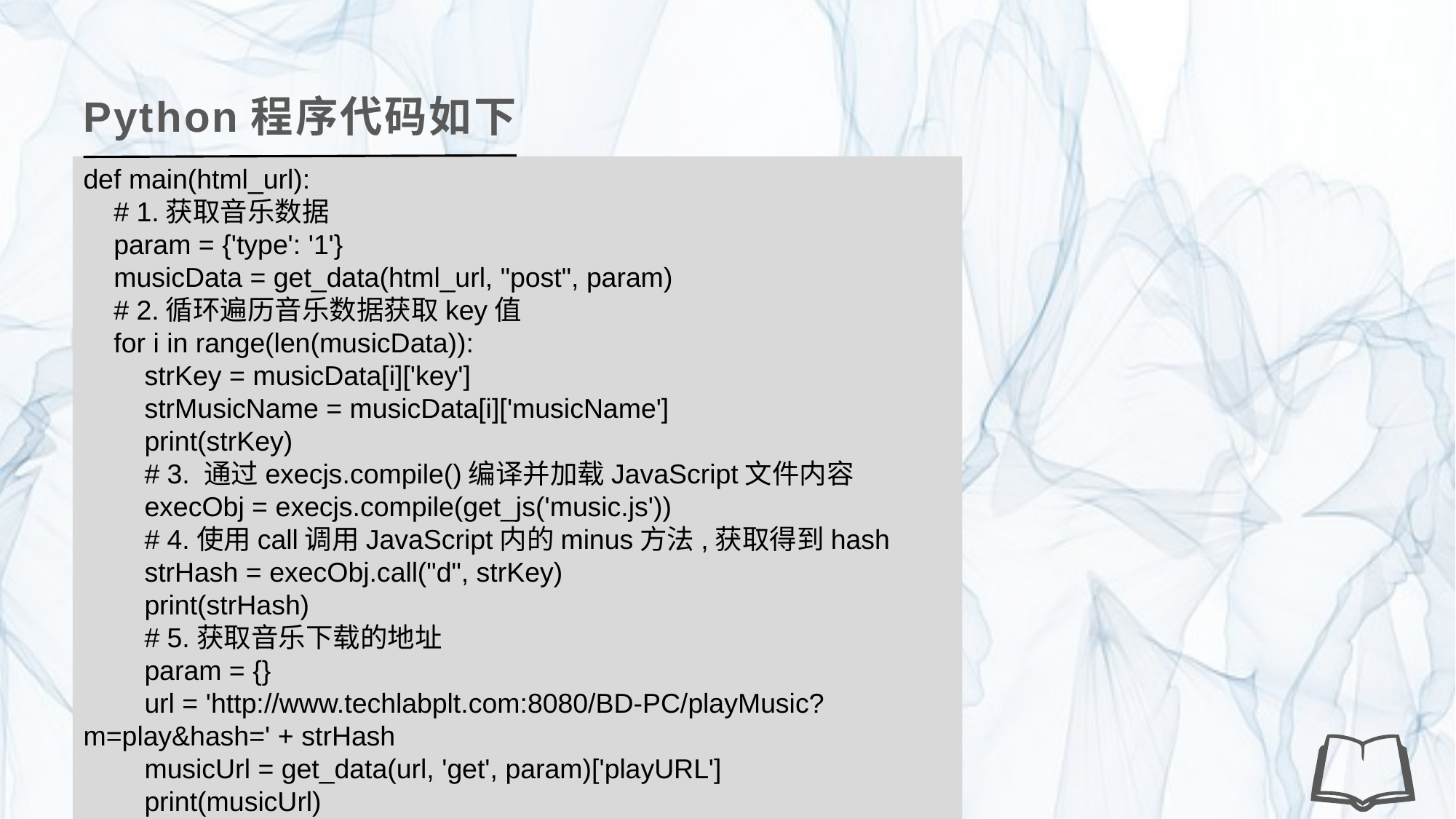

Python程序代码如下
def main(html_url):
    # 1.获取音乐数据
    param = {'type': '1'}
    musicData = get_data(html_url, "post", param)
    # 2.循环遍历音乐数据获取key值
    for i in range(len(musicData)):
        strKey = musicData[i]['key']
        strMusicName = musicData[i]['musicName']
        print(strKey)
        # 3. 通过execjs.compile()编译并加载JavaScript文件内容
        execObj = execjs.compile(get_js('music.js'))
        # 4.使用call调用JavaScript内的minus方法,获取得到hash
        strHash = execObj.call("d", strKey)
        print(strHash)
        # 5.获取音乐下载的地址
        param = {}
        url = 'http://www.techlabplt.com:8080/BD-PC/playMusic?m=play&hash=' + strHash
        musicUrl = get_data(url, 'get', param)['playURL']
        print(musicUrl)

54